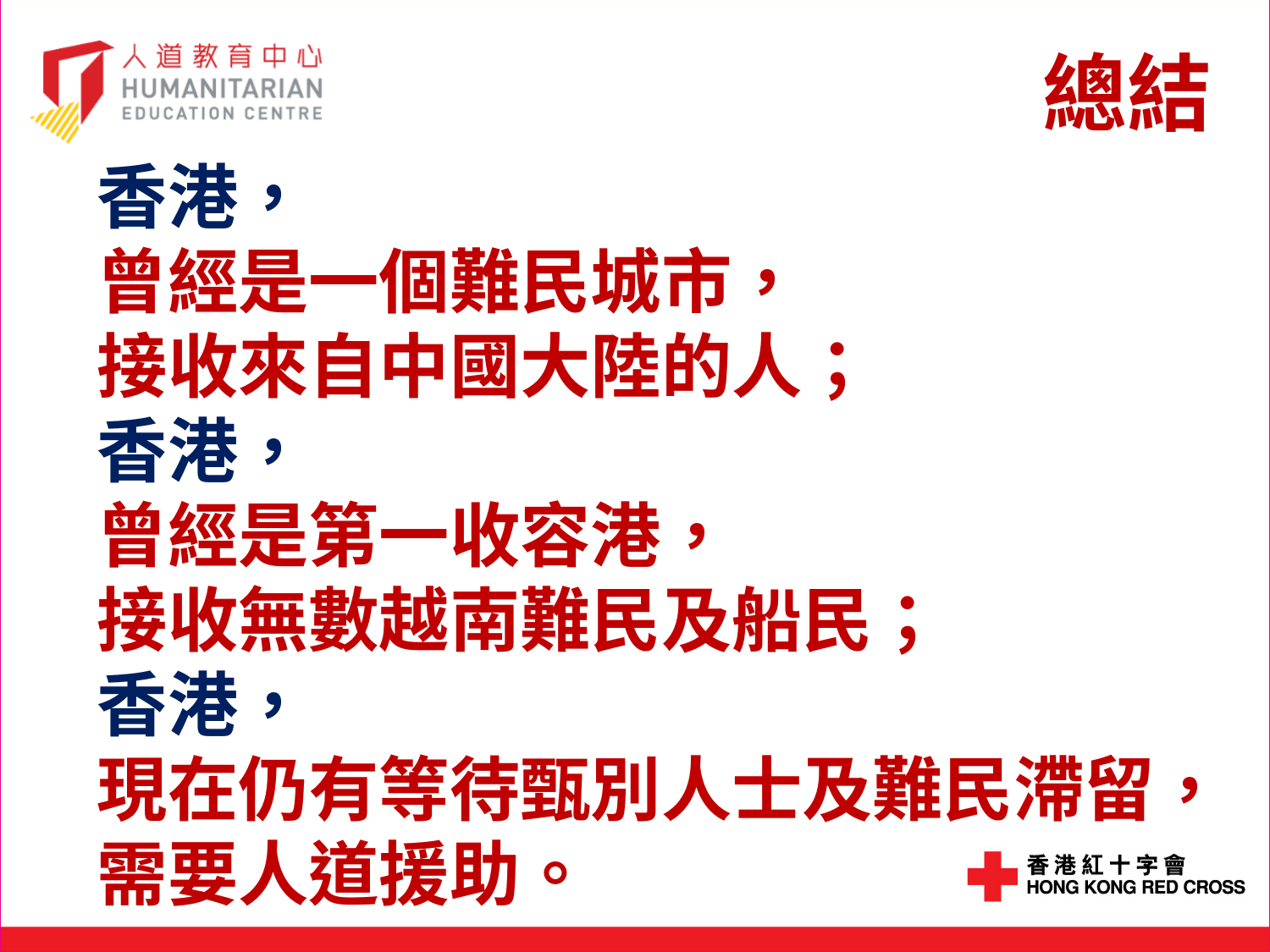

# 總結
香港，
曾經是一個難民城市，
接收來自中國大陸的人；
香港，
曾經是第一收容港，
接收無數越南難民及船民；
香港，
現在仍有等待甄別人士及難民滯留，
需要人道援助。